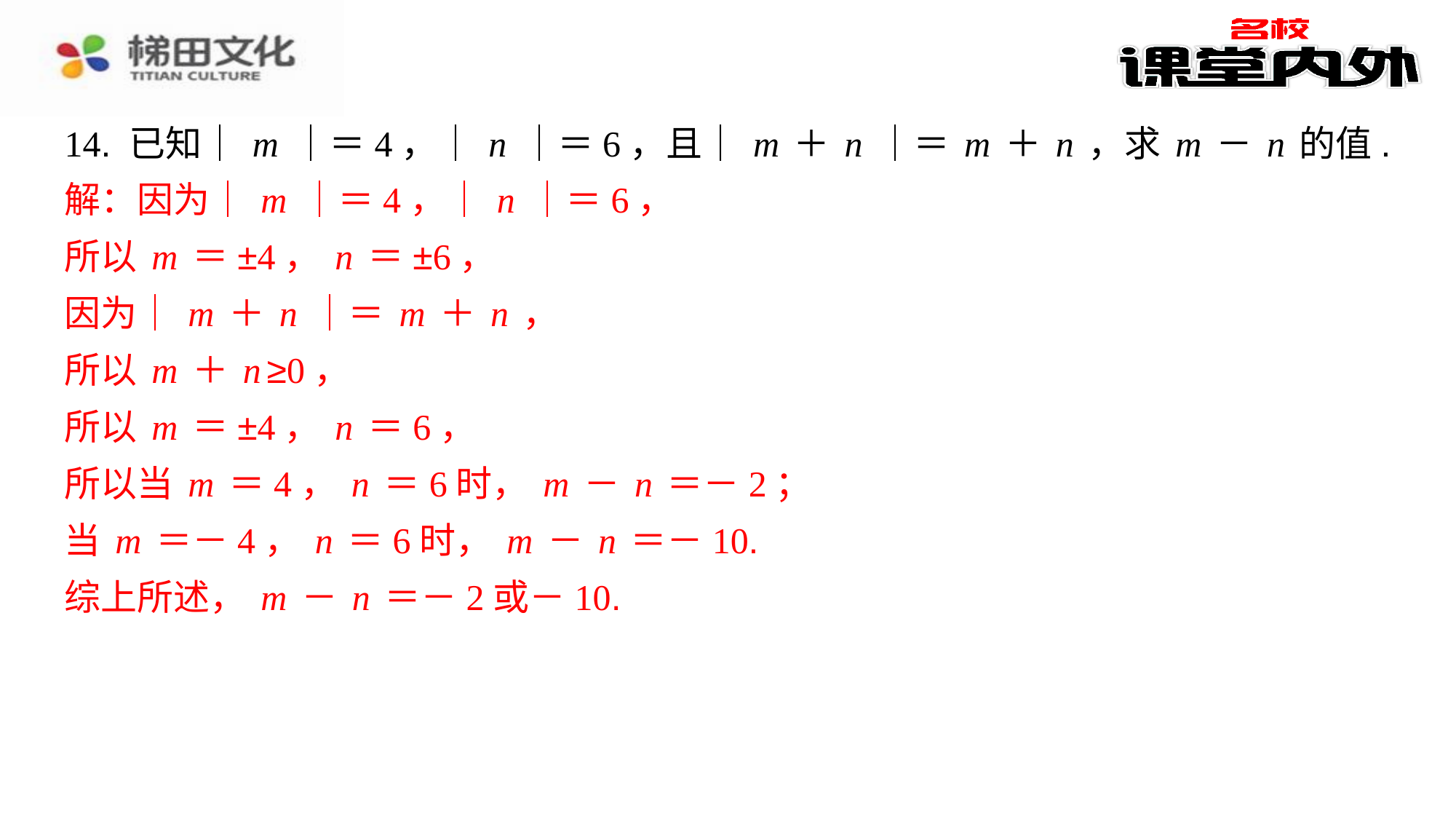

14. 已知｜m｜＝4，｜n｜＝6，且｜m＋n｜＝m＋n，求m－n的值.
解：因为｜m｜＝4，｜n｜＝6，
所以m＝±4，n＝±6，
因为｜m＋n｜＝m＋n，
所以m＋n≥0，
所以m＝±4，n＝6，
所以当m＝4，n＝6时，m－n＝－2；
当m＝－4，n＝6时，m－n＝－10.
综上所述，m－n＝－2或－10.
解：因为｜m｜＝4，｜n｜＝6，
所以m＝±4，n＝±6，
因为｜m＋n｜＝m＋n，
所以m＋n≥0，
所以m＝±4，n＝6，
所以当m＝4，n＝6时，m－n＝－2；
当m＝－4，n＝6时，m－n＝－10.
综上所述，m－n＝－2或－10.